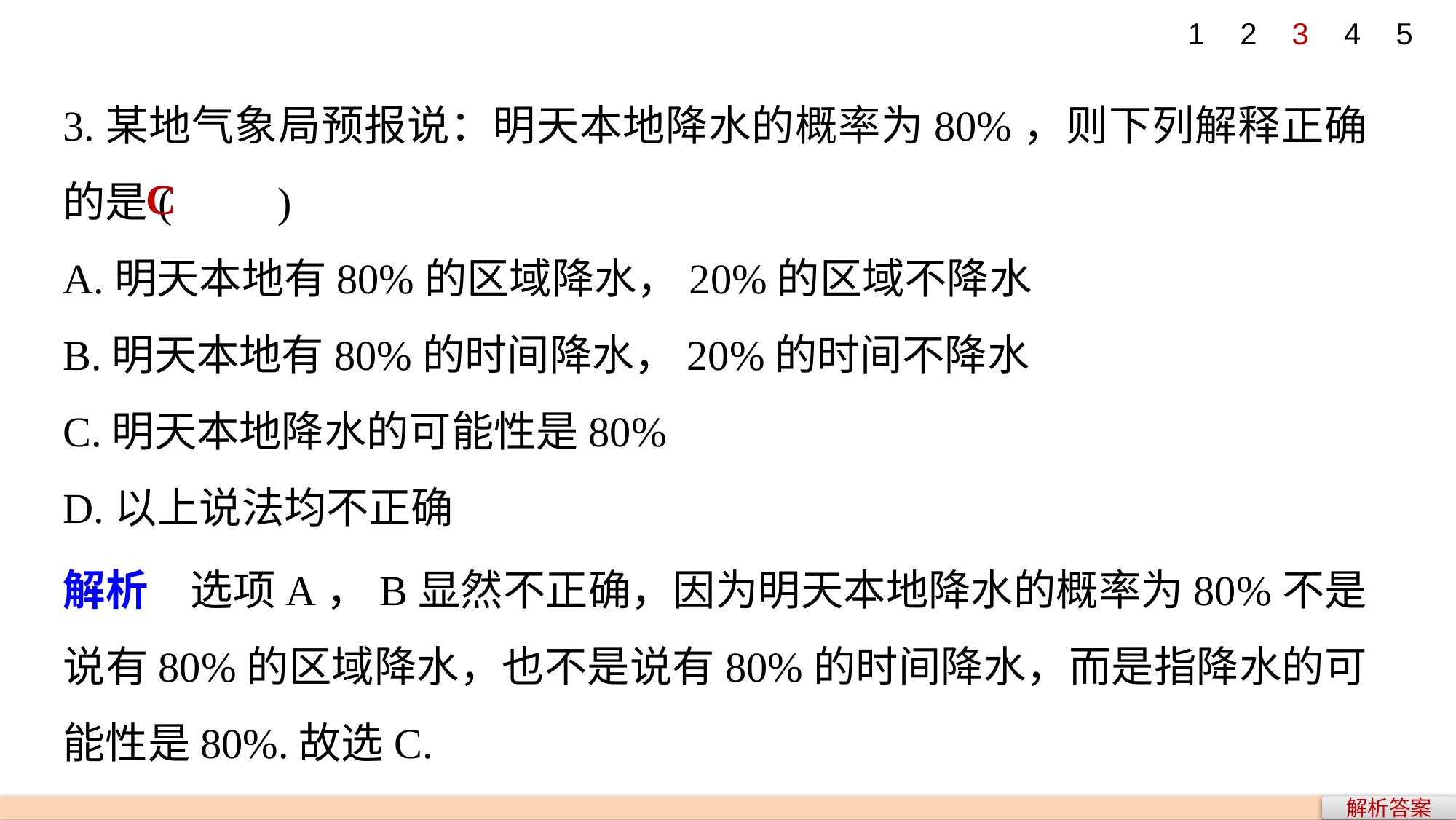

1
2
3
4
5
3.某地气象局预报说：明天本地降水的概率为80%，则下列解释正确的是(　　)
A.明天本地有80%的区域降水，20%的区域不降水
B.明天本地有80%的时间降水，20%的时间不降水
C.明天本地降水的可能性是80%
D.以上说法均不正确
C
解析　选项A，B显然不正确，因为明天本地降水的概率为80%不是说有80%的区域降水，也不是说有80%的时间降水，而是指降水的可能性是80%.故选C.
解析答案